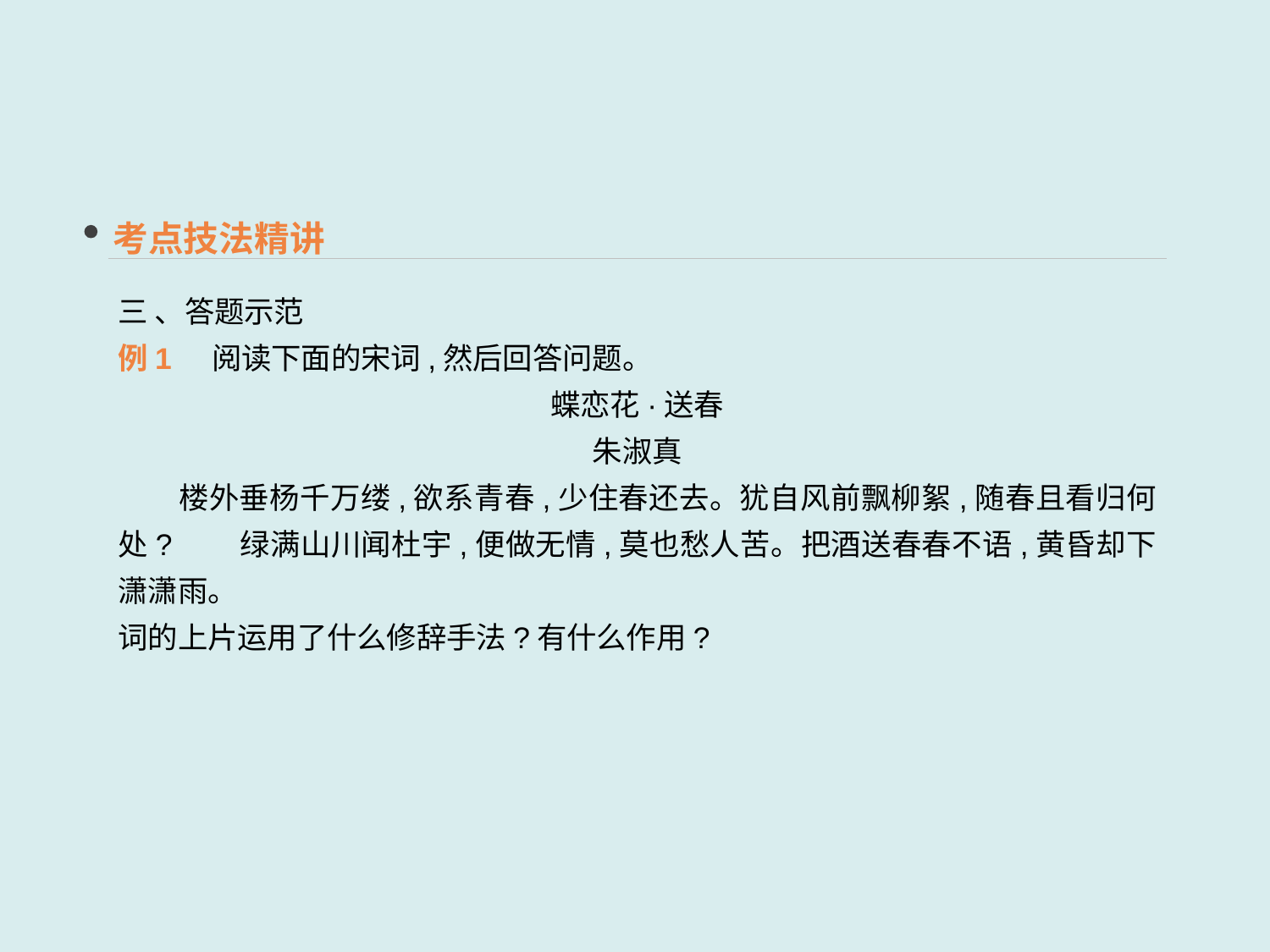

考点技法精讲

三 、答题示范
例1    阅读下面的宋词,然后回答问题。
蝶恋花·送春
朱淑真
　　楼外垂杨千万缕,欲系青春,少住春还去。犹自风前飘柳絮,随春且看归何处?　　绿满山川闻杜宇,便做无情,莫也愁人苦。把酒送春春不语,黄昏却下潇潇雨。
词的上片运用了什么修辞手法?有什么作用?